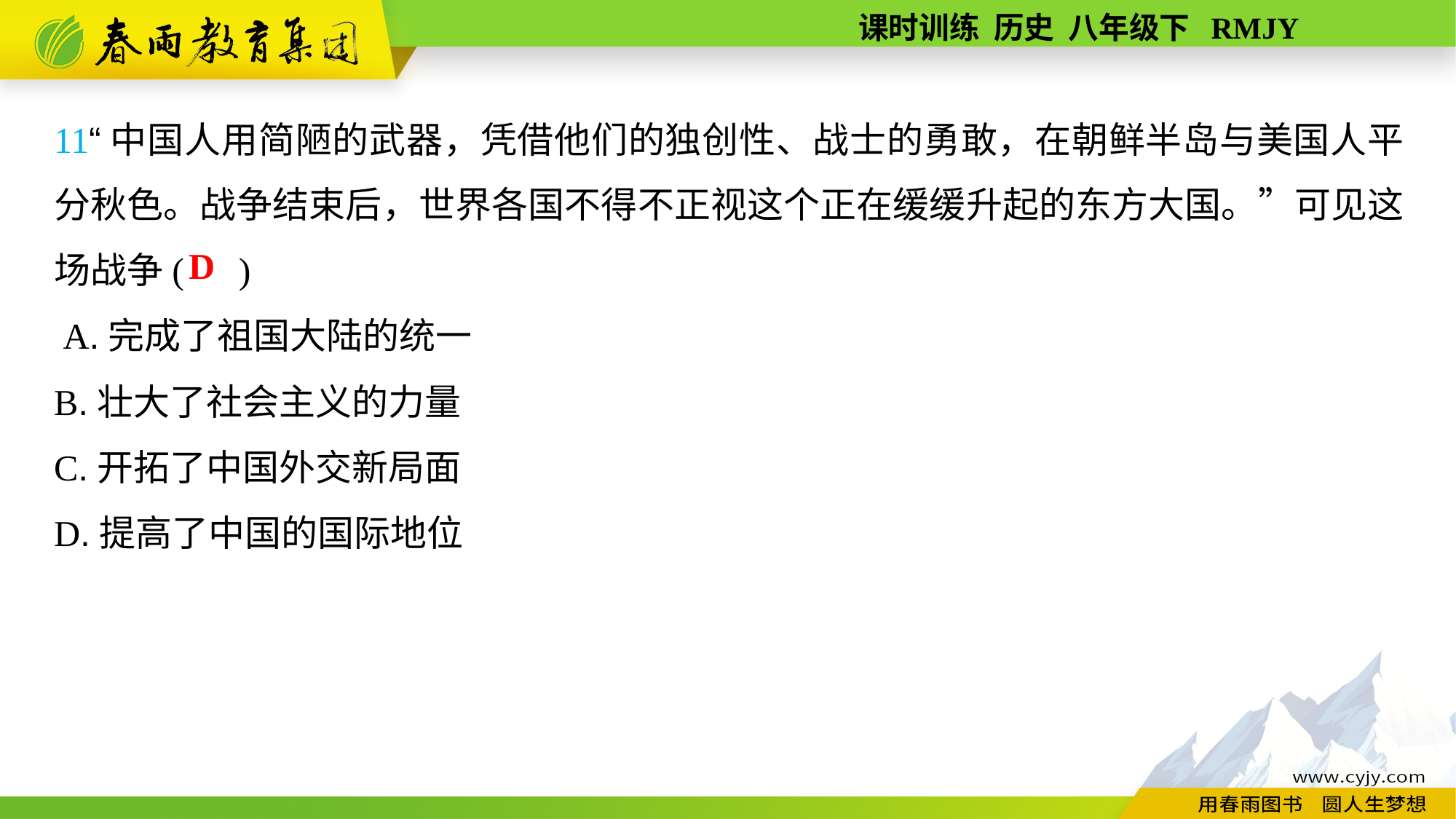

11“中国人用简陋的武器，凭借他们的独创性、战士的勇敢，在朝鲜半岛与美国人平分秋色。战争结束后，世界各国不得不正视这个正在缓缓升起的东方大国。”可见这场战争(      )
 A.完成了祖国大陆的统一
B.壮大了社会主义的力量
C.开拓了中国外交新局面
D.提高了中国的国际地位
D